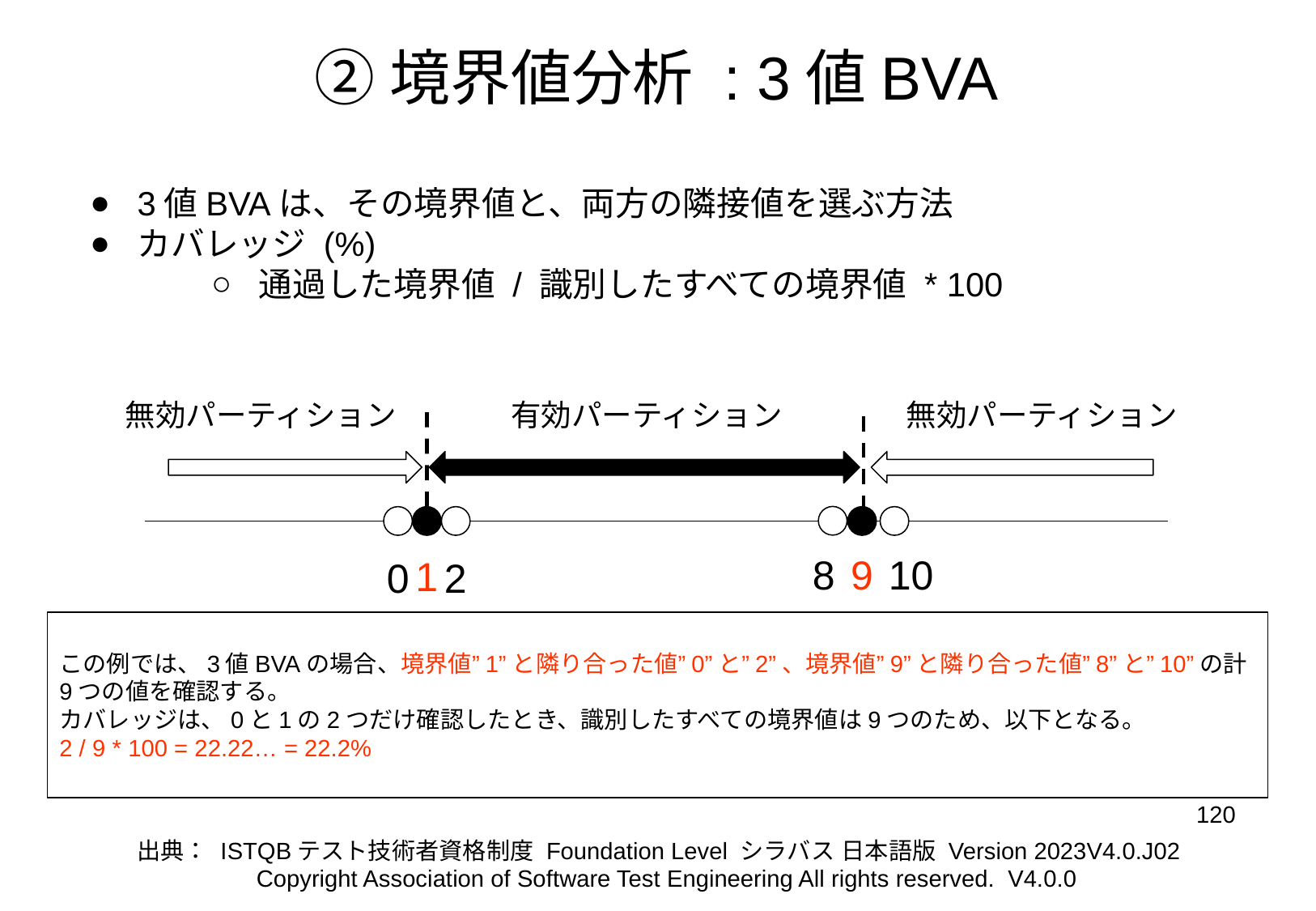

# ②境界値分析 : 3値BVA
3値BVAは、その境界値と、両方の隣接値を選ぶ方法
カバレッジ (%)
通過した境界値 / 識別したすべての境界値 * 100
無効パーティション
有効パーティション
無効パーティション

9
8
10
1
2
0
この例では、3値BVAの場合、境界値”1”と隣り合った値”0”と”2”、境界値”9”と隣り合った値”8”と”10”の計9つの値を確認する。
カバレッジは、0と1の2つだけ確認したとき、識別したすべての境界値は9つのため、以下となる。
2 / 9 * 100 = 22.22… = 22.2%
120
出典： ISTQBテスト技術者資格制度 Foundation Level シラバス 日本語版 Version 2023V4.0.J02
Copyright Association of Software Test Engineering All rights reserved.  V4.0.0